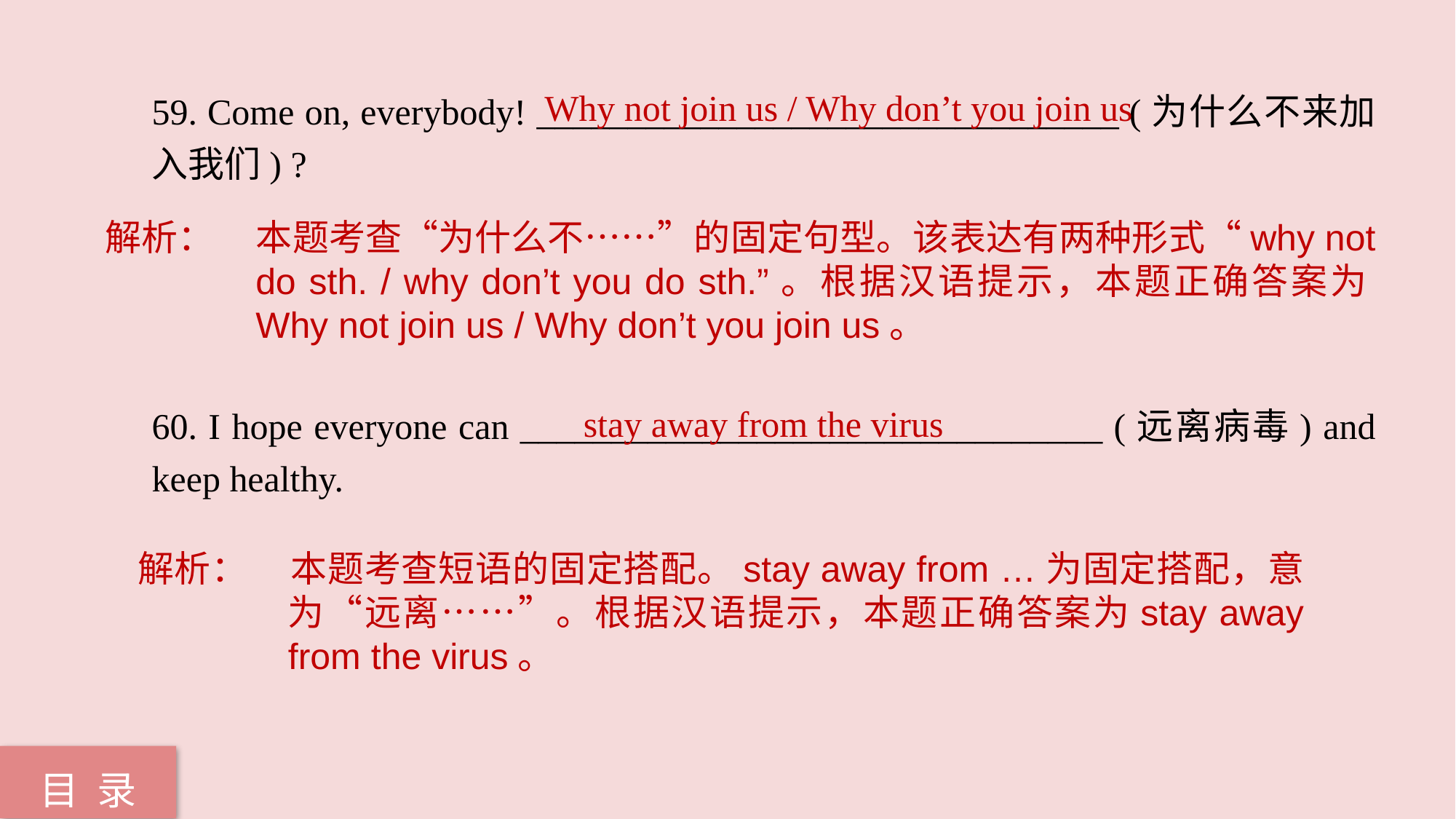

Why not join us / Why don’t you join us
59. Come on, everybody! ________________________________ (为什么不来加入我们) ?

60. I hope everyone can ________________________________ (远离病毒) and keep healthy.
解析：	本题考查“为什么不……”的固定句型。该表达有两种形式“why not do sth. / why don’t you do sth.”。根据汉语提示，本题正确答案为Why not join us / Why don’t you join us。
stay away from the virus
解析：	本题考查短语的固定搭配。stay away from …为固定搭配，意为“远离……”。根据汉语提示，本题正确答案为stay away from the virus。